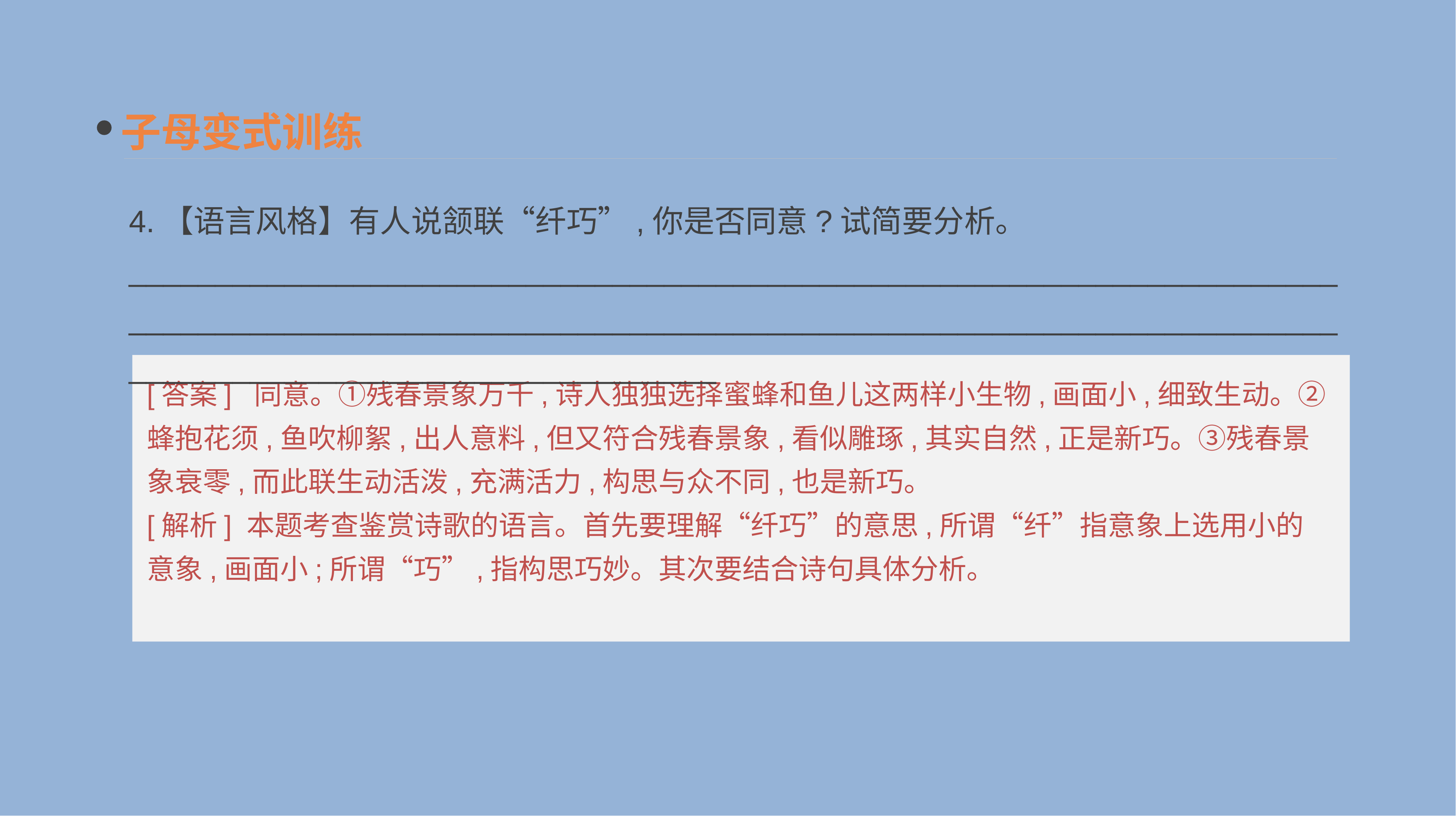

子母变式训练

4.【语言风格】有人说颔联“纤巧”,你是否同意?试简要分析。
______________________________________________________________________________________________________________________________________________________________________________

[答案]  同意。①残春景象万千,诗人独独选择蜜蜂和鱼儿这两样小生物,画面小,细致生动。②蜂抱花须,鱼吹柳絮,出人意料,但又符合残春景象,看似雕琢,其实自然,正是新巧。③残春景象衰零,而此联生动活泼,充满活力,构思与众不同,也是新巧。
[解析] 本题考查鉴赏诗歌的语言。首先要理解“纤巧”的意思,所谓“纤”指意象上选用小的意象,画面小;所谓“巧”,指构思巧妙。其次要结合诗句具体分析。